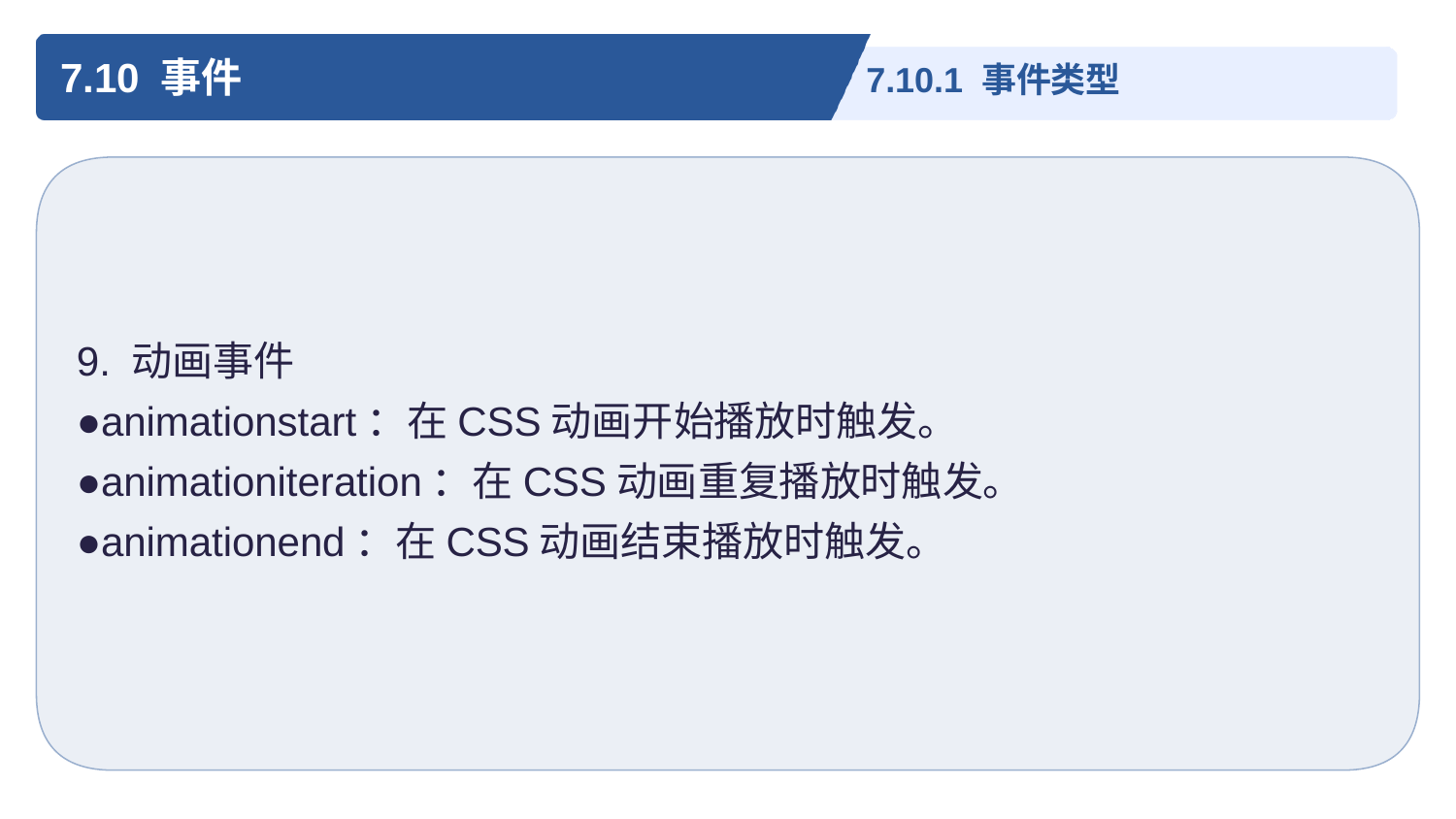

7.10 事件
7.10.1 事件类型

9. 动画事件
●animationstart：在CSS动画开始播放时触发。
●animationiteration：在CSS动画重复播放时触发。
●animationend：在CSS动画结束播放时触发。